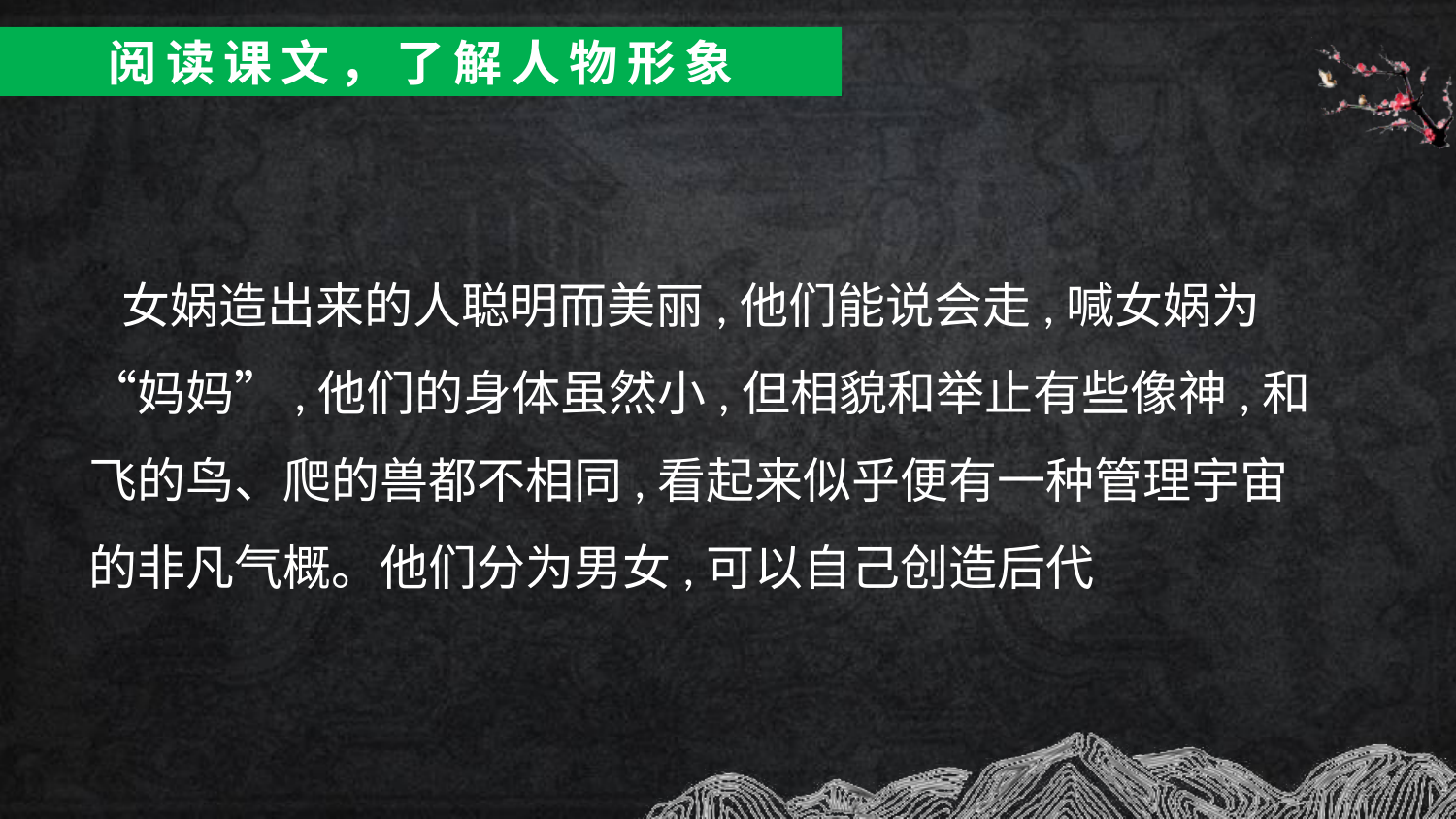

阅读课文，了解人物形象
  女娲造出来的人聪明而美丽,他们能说会走,喊女娲为“妈妈”,他们的身体虽然小,但相貌和举止有些像神,和飞的鸟、爬的兽都不相同,看起来似乎便有一种管理宇宙的非凡气概。他们分为男女,可以自己创造后代